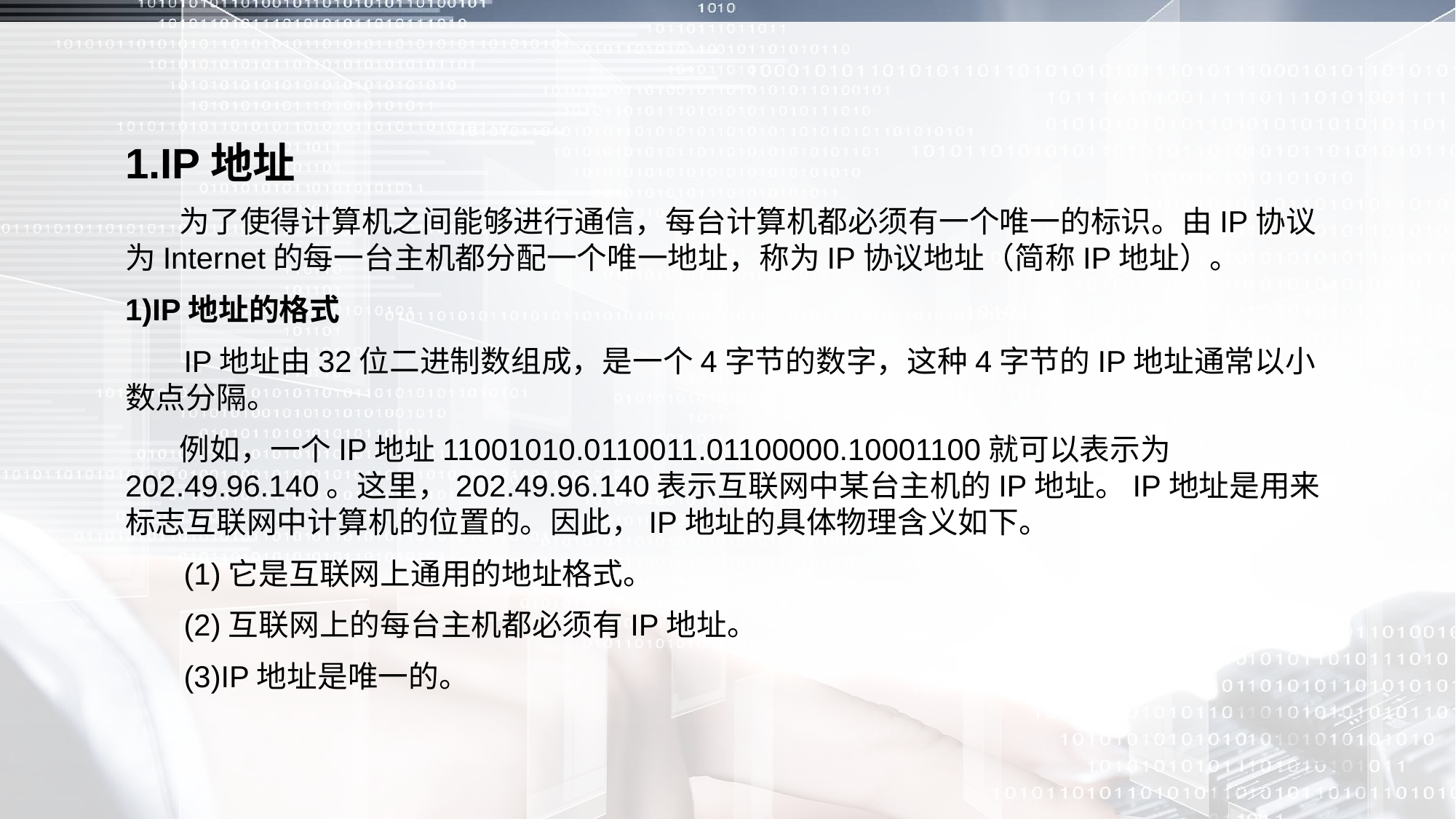

1.IP地址
       为了使得计算机之间能够进行通信，每台计算机都必须有一个唯一的标识。由IP协议为Internet的每一台主机都分配一个唯一地址，称为IP协议地址（简称IP地址）。
1)IP地址的格式
       IP地址由32位二进制数组成，是一个4字节的数字，这种4字节的IP地址通常以小数点分隔。
       例如，一个IP地址11001010.0110011.01100000.10001100就可以表示为202.49.96.140。这里，202.49.96.140表示互联网中某台主机的IP地址。IP地址是用来标志互联网中计算机的位置的。因此，IP地址的具体物理含义如下。
       (1)它是互联网上通用的地址格式。
       (2)互联网上的每台主机都必须有IP地址。
       (3)IP地址是唯一的。